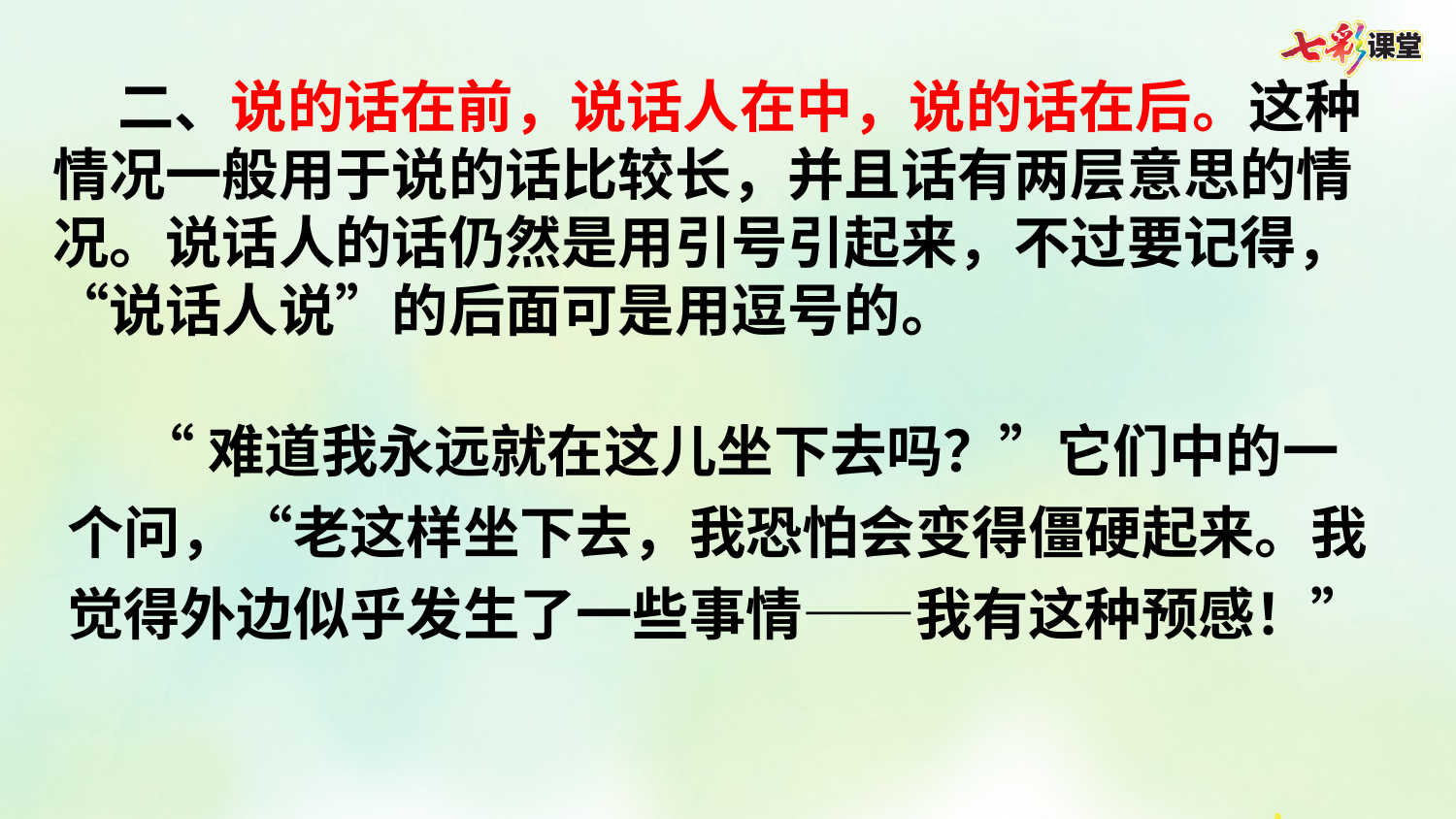

二、说的话在前，说话人在中，说的话在后。这种情况一般用于说的话比较长，并且话有两层意思的情况。说话人的话仍然是用引号引起来，不过要记得，“说话人说”的后面可是用逗号的。
“难道我永远就在这儿坐下去吗？”它们中的一个问，“老这样坐下去，我恐怕会变得僵硬起来。我觉得外边似乎发生了一些事情——我有这种预感！”